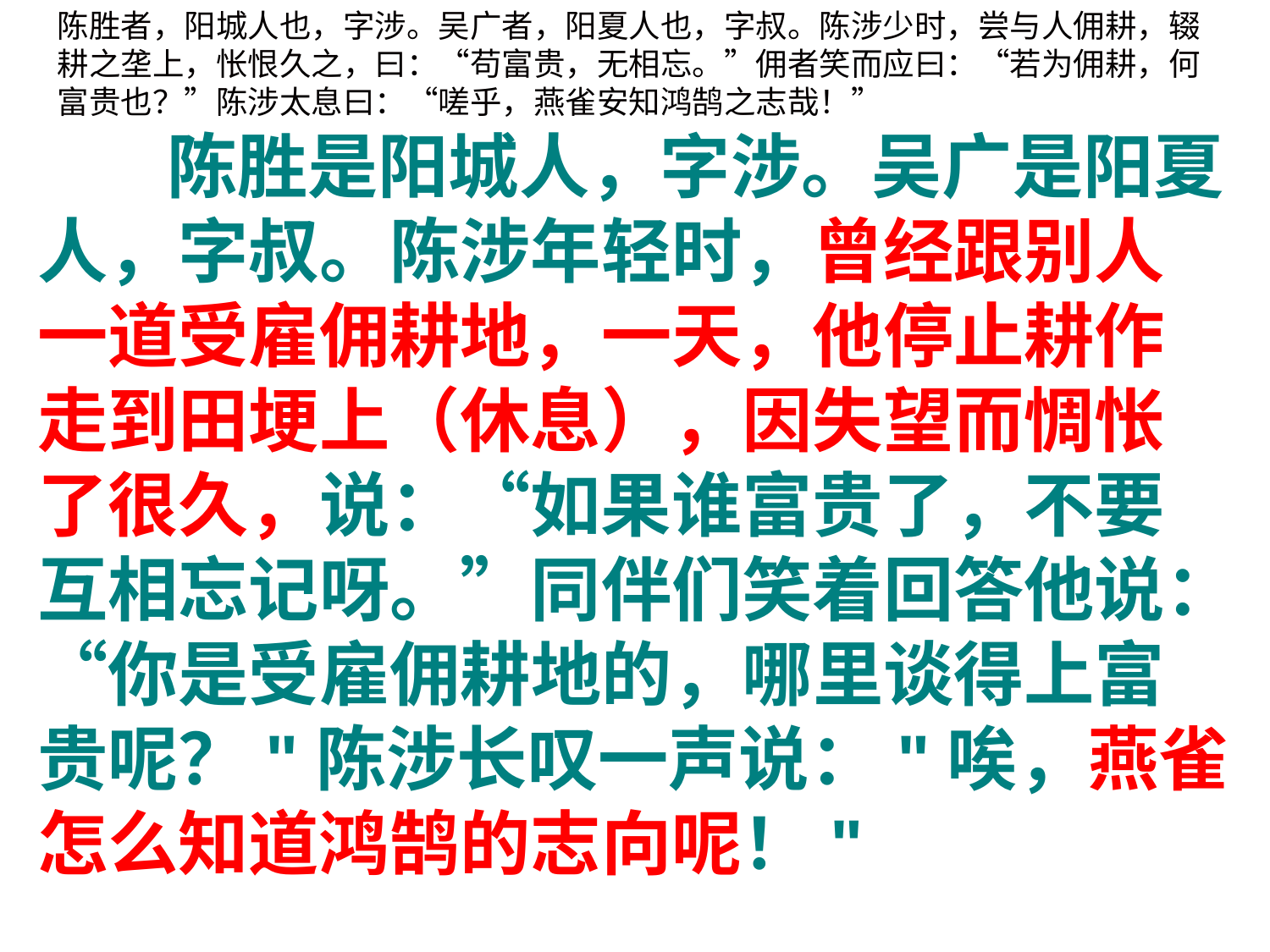

陈胜者，阳城人也，字涉。吴广者，阳夏人也，字叔。陈涉少时，尝与人佣耕，辍耕之垄上，怅恨久之，曰：“苟富贵，无相忘。”佣者笑而应曰：“若为佣耕，何富贵也？”陈涉太息曰：“嗟乎，燕雀安知鸿鹄之志哉！”
       陈胜是阳城人，字涉。吴广是阳夏人，字叔。陈涉年轻时，曾经跟别人一道受雇佣耕地，一天，他停止耕作走到田埂上（休息），因失望而惆怅了很久，说：“如果谁富贵了，不要互相忘记呀。”同伴们笑着回答他说：“你是受雇佣耕地的，哪里谈得上富贵呢？"陈涉长叹一声说："唉，燕雀怎么知道鸿鹄的志向呢！"